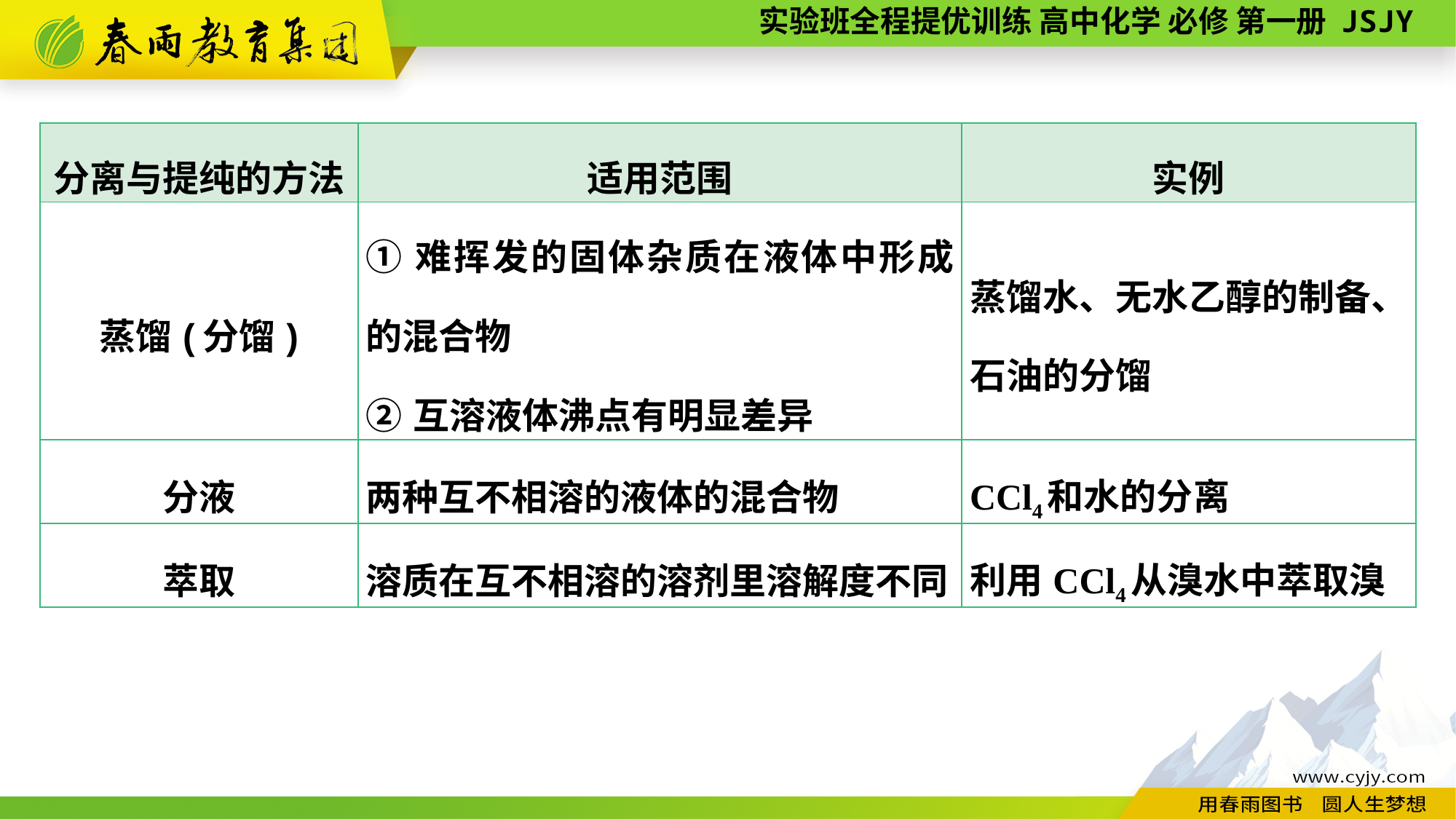

| 分离与提纯的方法 | 适用范围 | 实例 |
| --- | --- | --- |
| 蒸馏(分馏) | ①难挥发的固体杂质在液体中形成的混合物 ②互溶液体沸点有明显差异 | 蒸馏水、无水乙醇的制备、石油的分馏 |
| 分液 | 两种互不相溶的液体的混合物 | CCl4和水的分离 |
| 萃取 | 溶质在互不相溶的溶剂里溶解度不同 | 利用CCl4从溴水中萃取溴 |